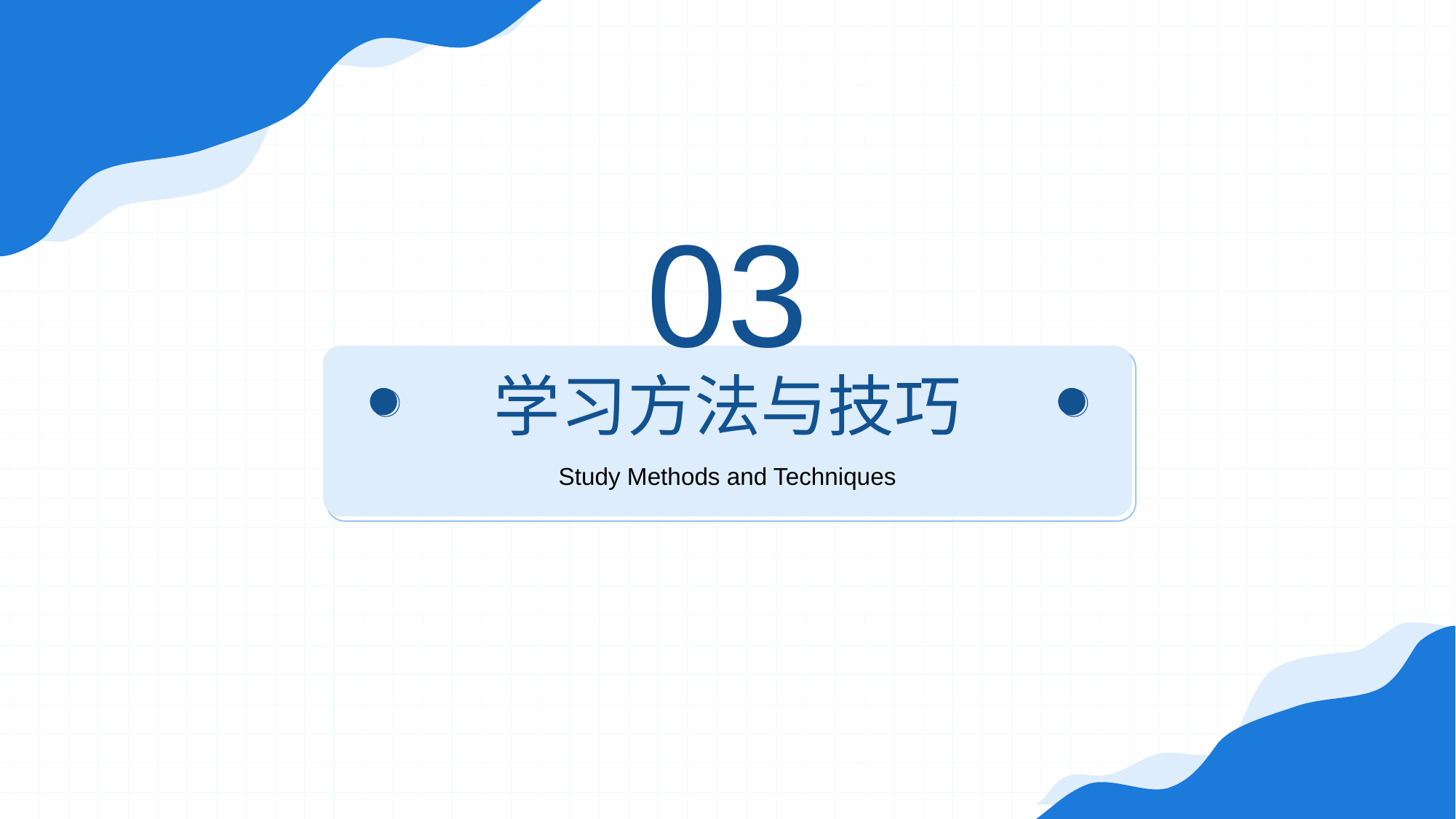

03
# 学习方法与技巧
Study Methods and Techniques